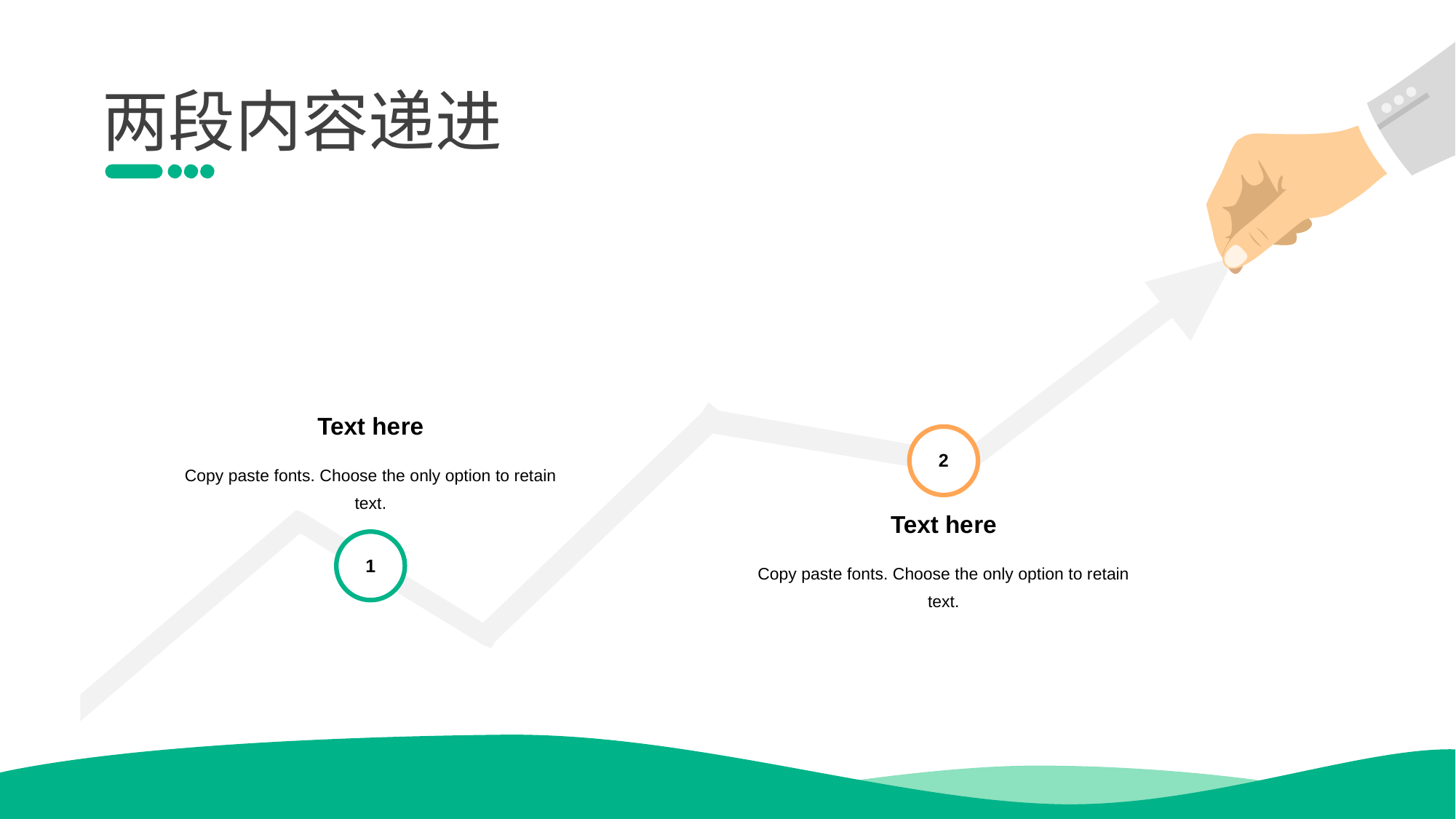

Text he re
Copy paste fonts. Choose the only option to retain  text.
1
2
Text he re
Copy paste fonts. Choose the only option to retain  text.
两段内容递进